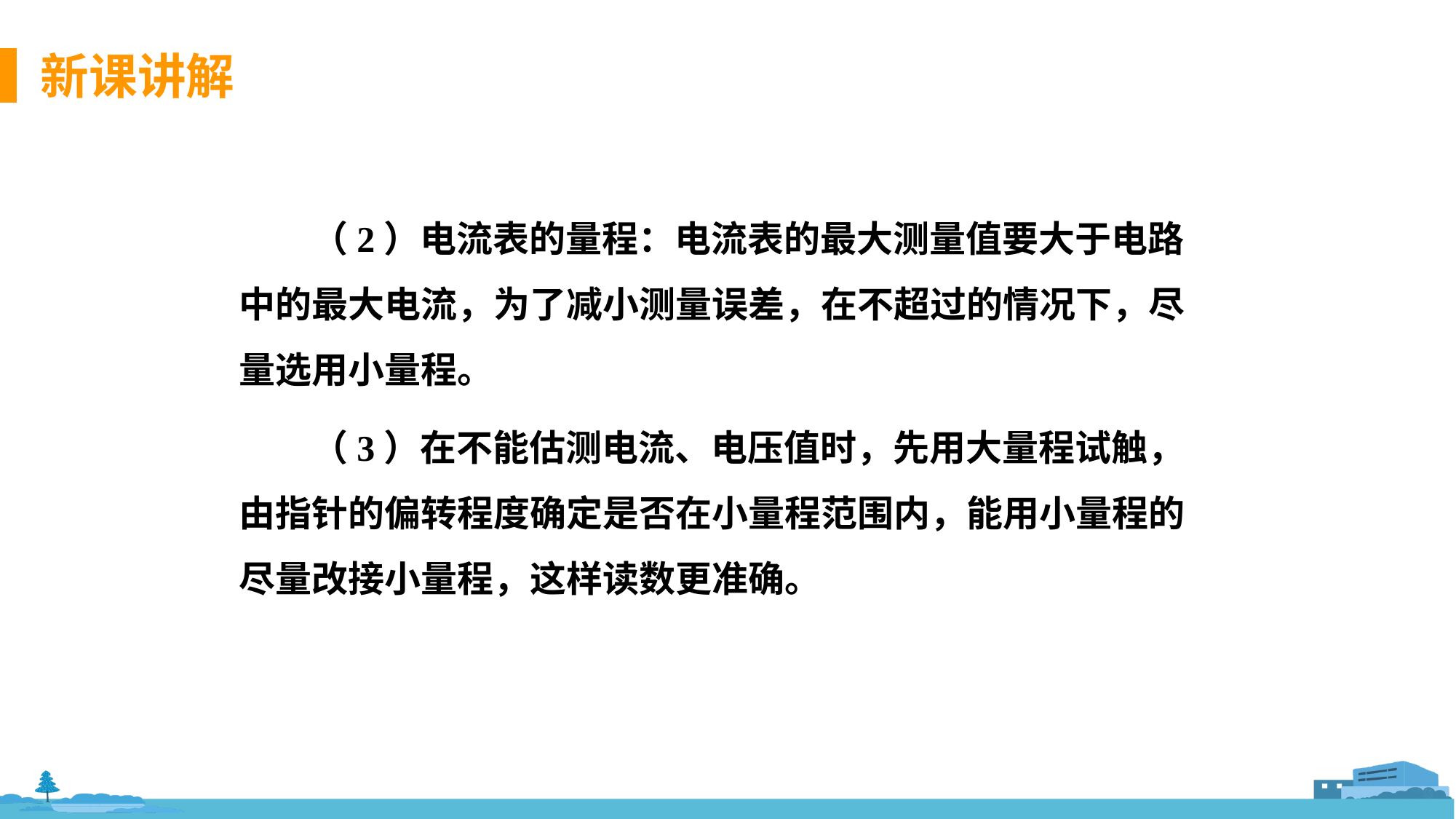

（2）电流表的量程：电流表的最大测量值要大于电路中的最大电流，为了减小测量误差，在不超过的情况下，尽量选用小量程。
（3）在不能估测电流、电压值时，先用大量程试触，由指针的偏转程度确定是否在小量程范围内，能用小量程的尽量改接小量程，这样读数更准确。